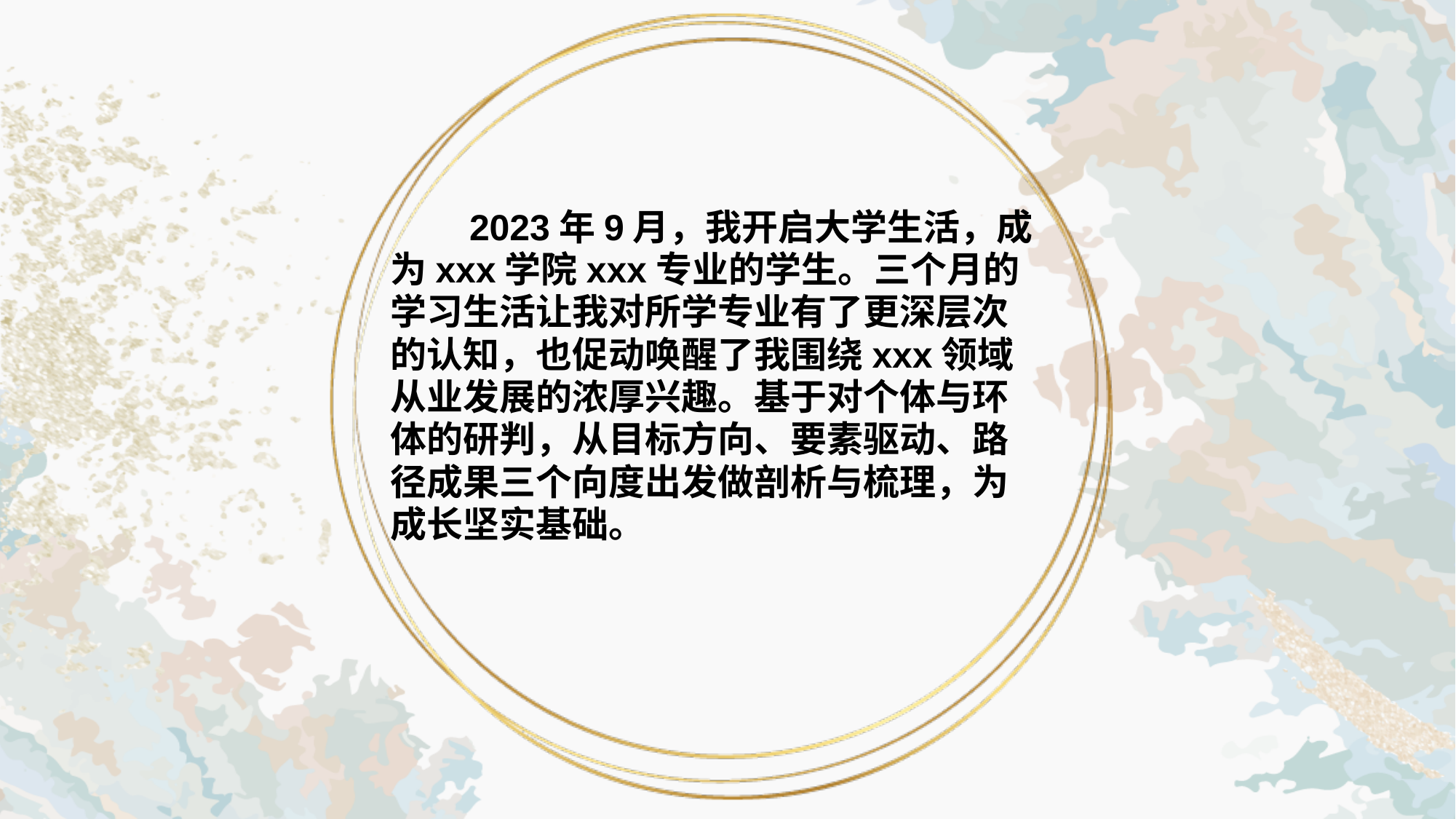

2023年9月，我开启大学生活，成为xxx学院xxx专业的学生。三个月的学习生活让我对所学专业有了更深层次的认知，也促动唤醒了我围绕xxx领域从业发展的浓厚兴趣。基于对个体与环体的研判，从目标方向、要素驱动、路径成果三个向度出发做剖析与梳理，为成长坚实基础。